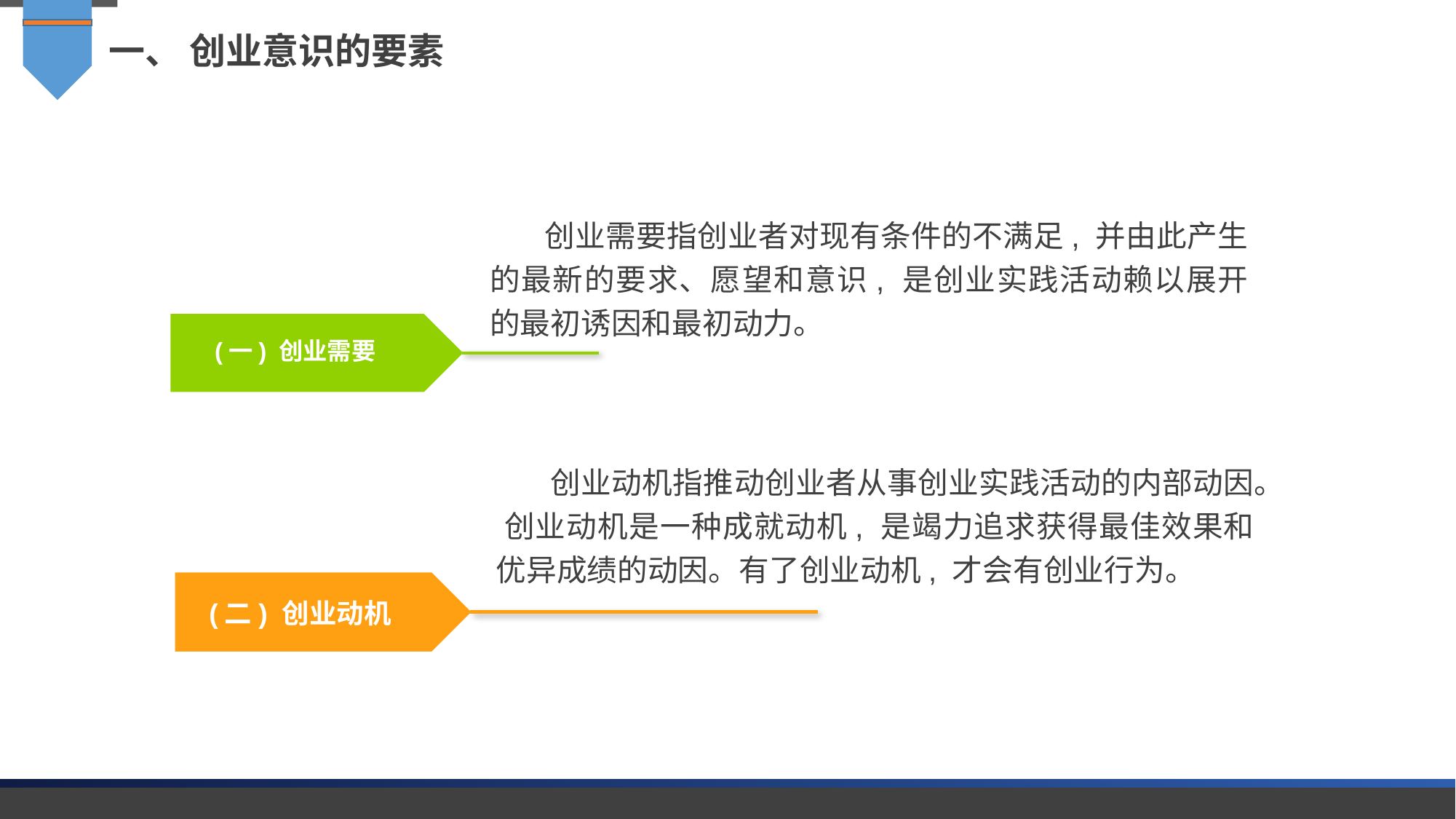

一、 创业意识的要素
创业需要指创业者对现有条件的不满足, 并由此产生的最新的要求、愿望和意识, 是创业实践活动赖以展开的最初诱因和最初动力。

(一) 创业需要
创业动机指推动创业者从事创业实践活动的内部动因。 创业动机是一种成就动机, 是竭力追求获得最佳效果和优异成绩的动因。有了创业动机, 才会有创业行为。

(二) 创业动机